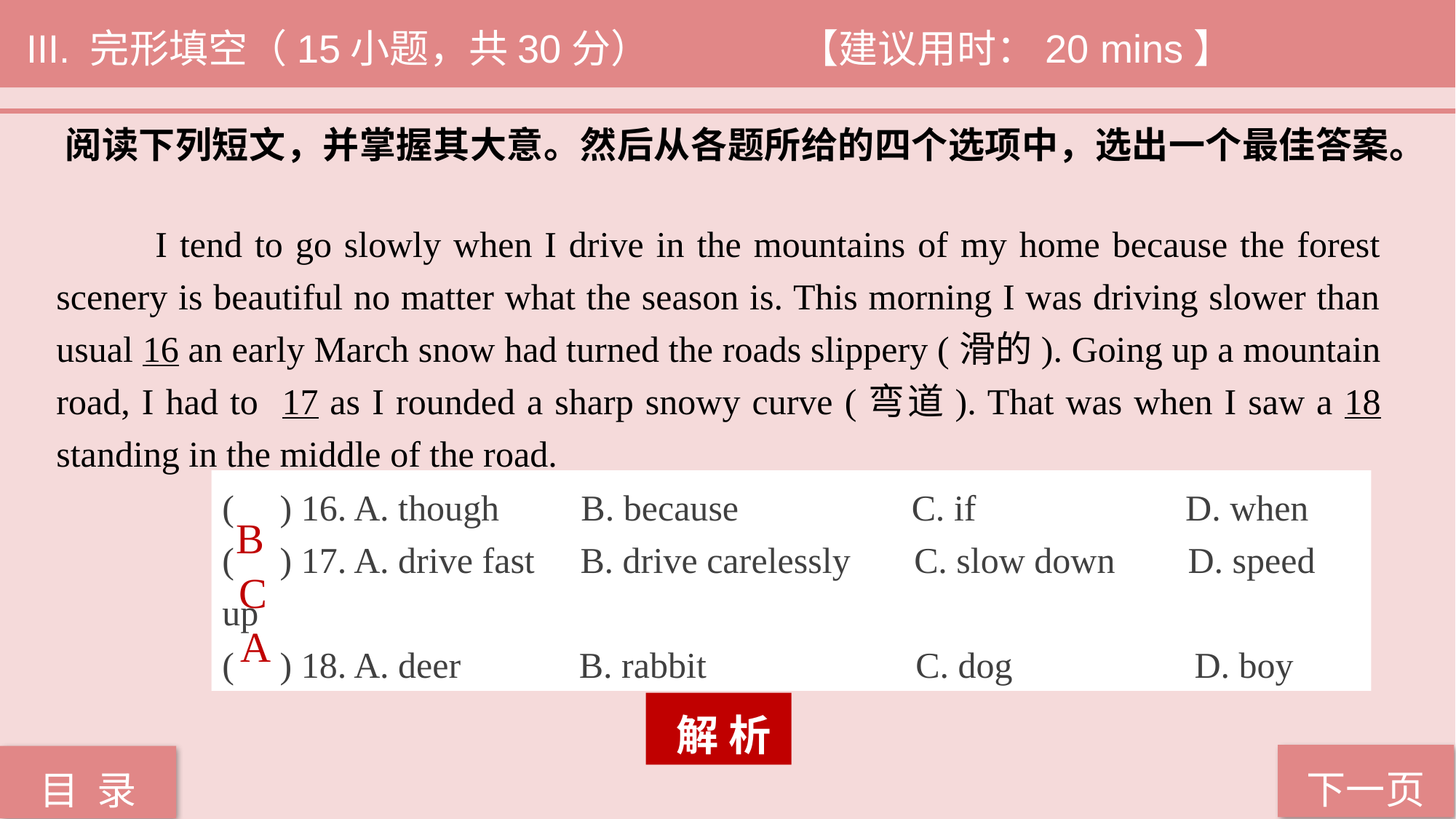

III. 完形填空（15小题，共30分） 		 【建议用时：20 mins】
阅读下列短文，并掌握其大意。然后从各题所给的四个选项中，选出一个最佳答案。
        I tend to go slowly when I drive in the mountains of my home because the forest scenery is beautiful no matter what the season is. This morning I was driving slower than usual 16 an early March snow had turned the roads slippery (滑的). Going up a mountain road, I had to  17 as I rounded a sharp snowy curve (弯道). That was when I saw a 18 standing in the middle of the road.
(     ) 16. A. though         B. because                   C. if                       D. when
(     ) 17. A. drive fast     B. drive carelessly       C. slow down        D. speed up
(     ) 18. A. deer             B. rabbit                       C. dog                    D. boy
B
C
A
 解 析